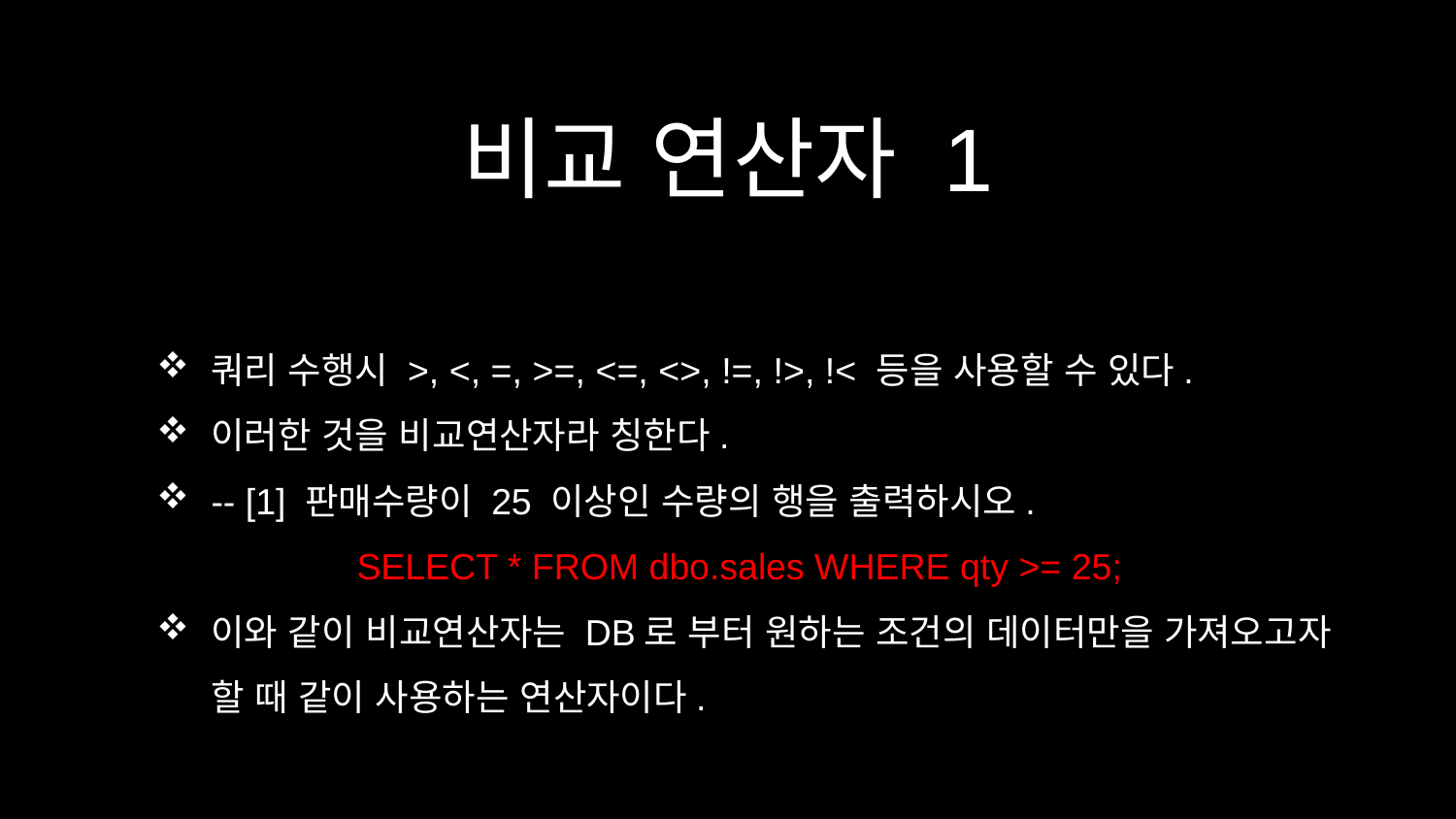

# 비교 연산자 1
쿼리 수행시 >, <, =, >=, <=, <>, !=, !>, !< 등을 사용할 수 있다.
이러한 것을 비교연산자라 칭한다.
-- [1] 판매수량이 25 이상인 수량의 행을 출력하시오.
	SELECT * FROM dbo.sales WHERE qty >= 25;
이와 같이 비교연산자는 DB로 부터 원하는 조건의 데이터만을 가져오고자 할 때 같이 사용하는 연산자이다.